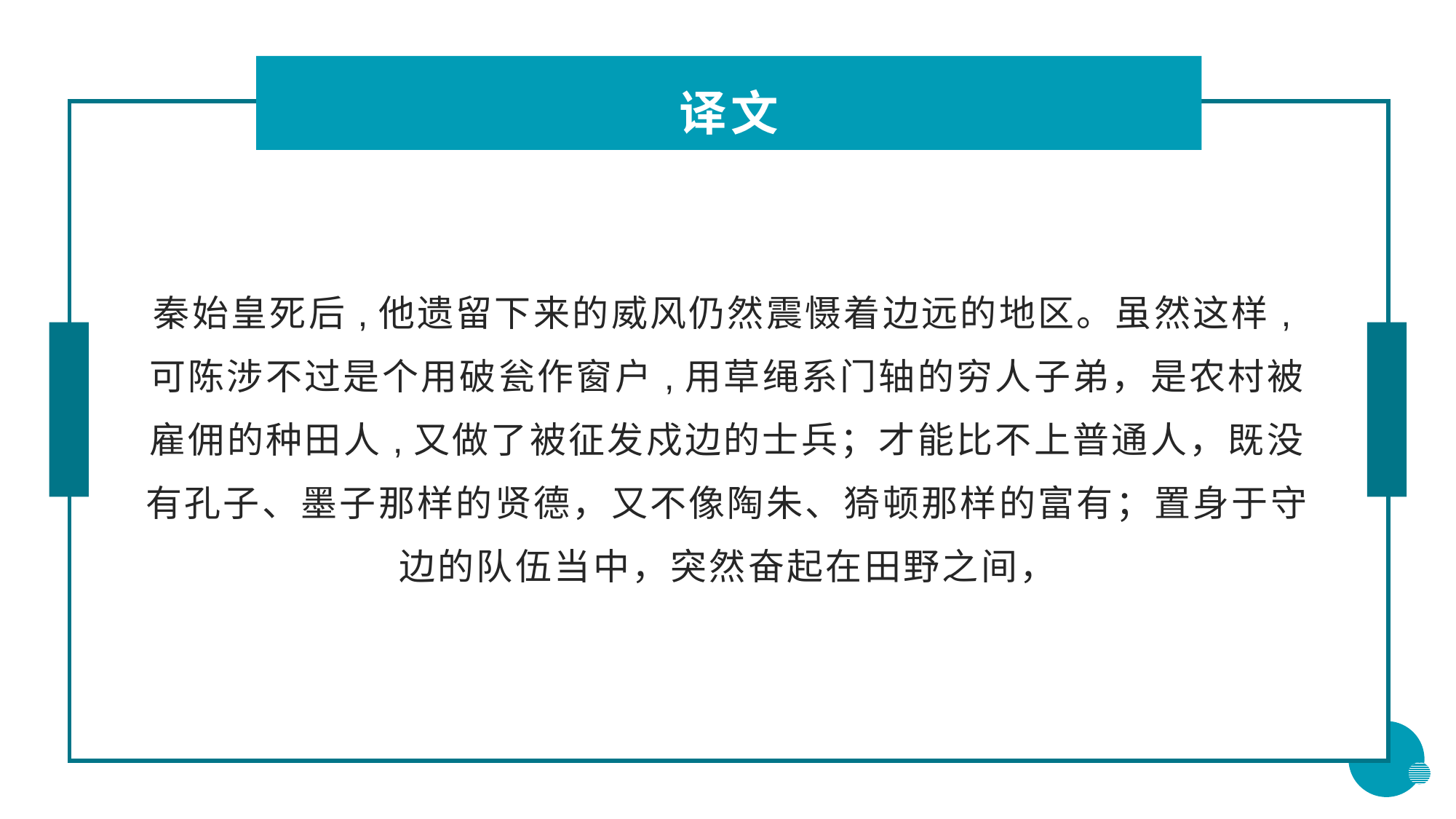

译文

秦始皇死后,他遗留下来的威风仍然震慑着边远的地区。虽然这样,可陈涉不过是个用破瓮作窗户,用草绳系门轴的穷人子弟，是农村被雇佣的种田人,又做了被征发戍边的士兵；才能比不上普通人，既没有孔子、墨子那样的贤德，又不像陶朱、猗顿那样的富有；置身于守边的队伍当中，突然奋起在田野之间，